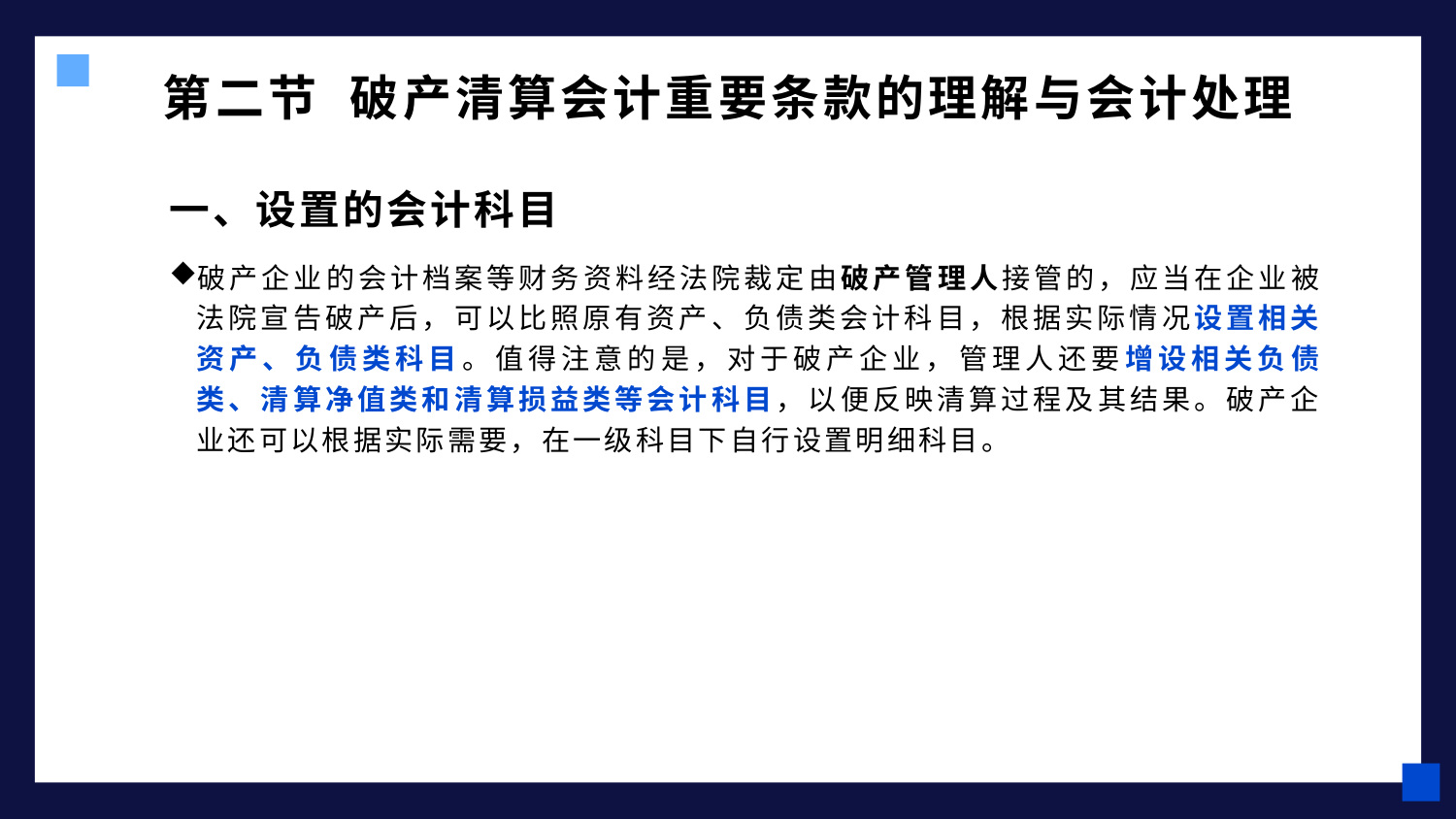

# 第二节  破产清算会计重要条款的理解与会计处理
一、设置的会计科目
破产企业的会计档案等财务资料经法院裁定由破产管理人接管的，应当在企业被法院宣告破产后，可以比照原有资产、负债类会计科目，根据实际情况设置相关资产、负债类科目。值得注意的是，对于破产企业，管理人还要增设相关负债类、清算净值类和清算损益类等会计科目，以便反映清算过程及其结果。破产企业还可以根据实际需要，在一级科目下自行设置明细科目。